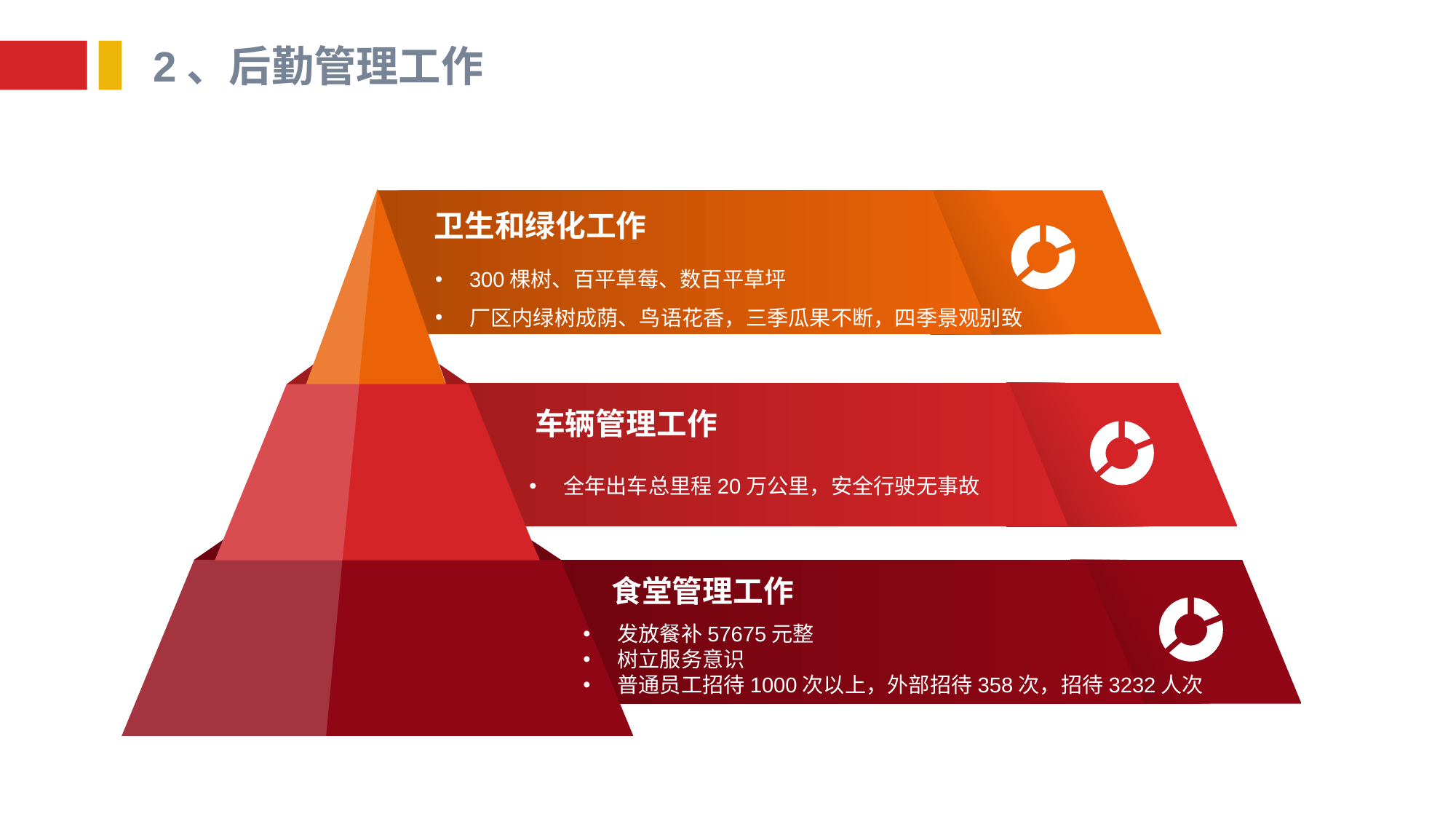

2、后勤管理工作

卫生和绿化工作
300棵树、百平草莓、数百平草坪
厂区内绿树成荫、鸟语花香，三季瓜果不断，四季景观别致
车辆管理工作
全年出车总里程20万公里，安全行驶无事故
食堂管理工作
发放餐补57675元整
树立服务意识
普通员工招待1000次以上，外部招待358次，招待3232人次